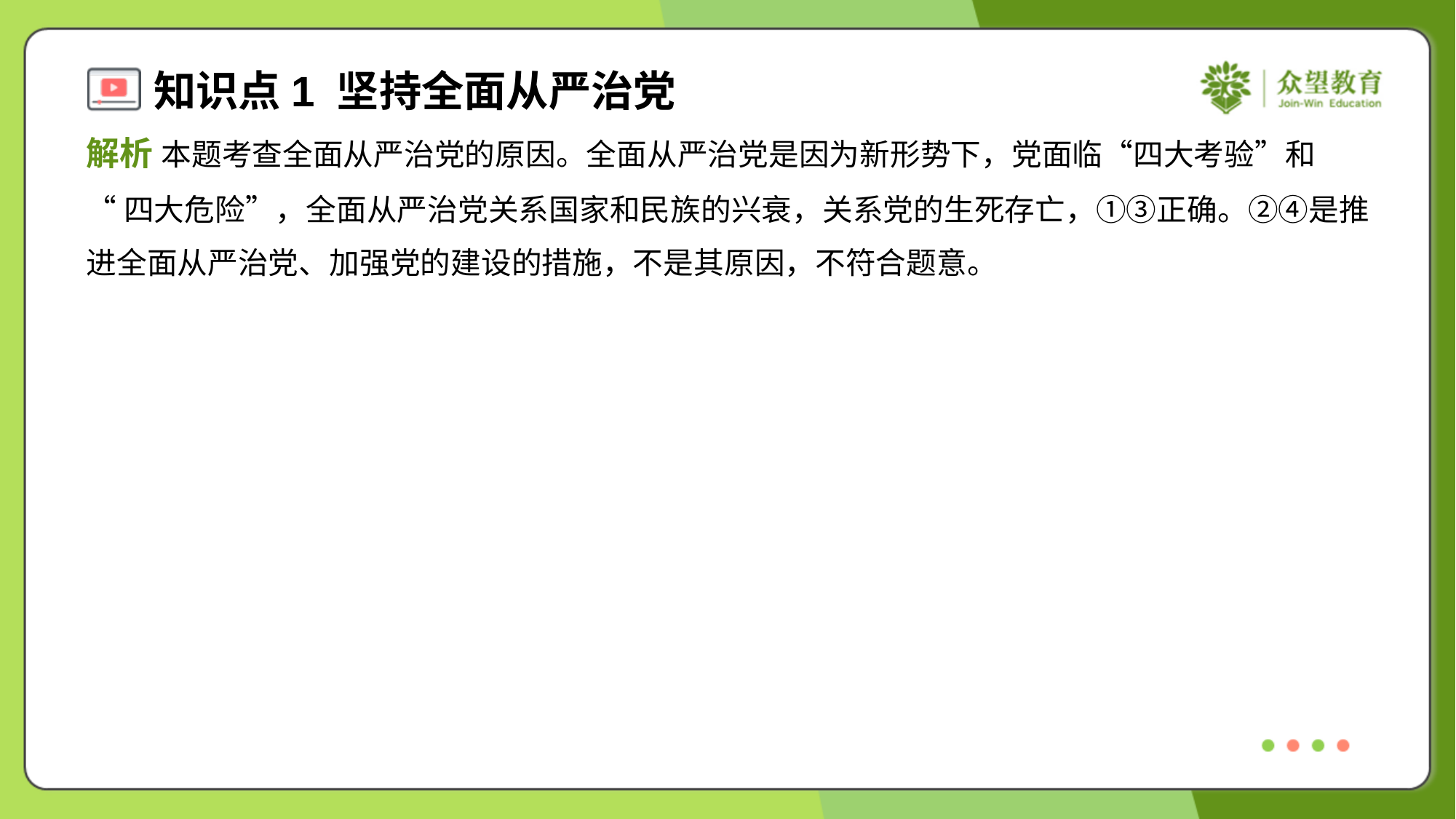

解析 本题考查全面从严治党的原因。全面从严治党是因为新形势下，党面临“四大考验”和
“四大危险”，全面从严治党关系国家和民族的兴衰，关系党的生死存亡，①③正确。②④是推
进全面从严治党、加强党的建设的措施，不是其原因，不符合题意。